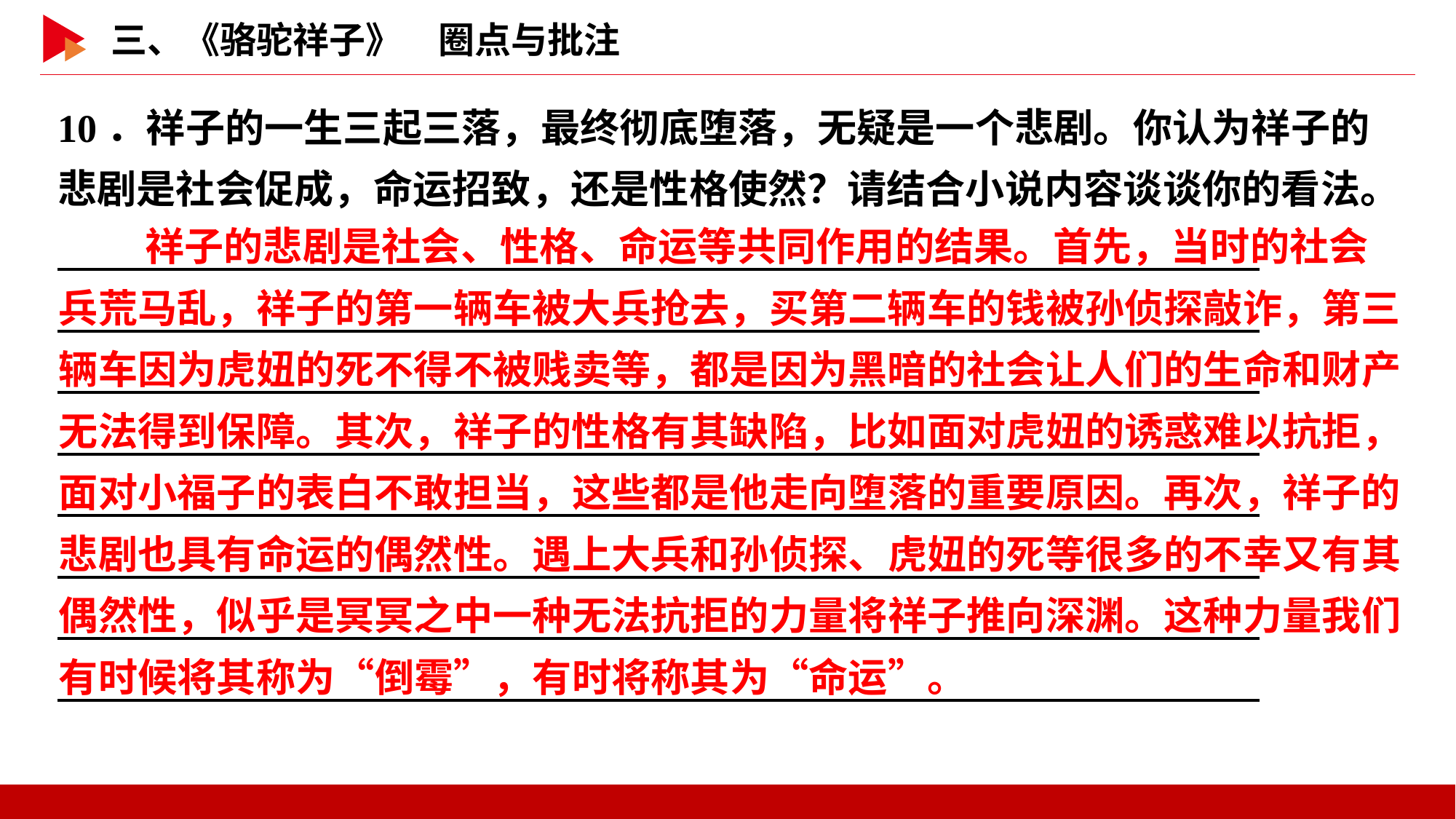

10．祥子的一生三起三落，最终彻底堕落，无疑是一个悲剧。你认为祥子的悲剧是社会促成，命运招致，还是性格使然？请结合小说内容谈谈你的看法。

祥子的悲剧是社会、性格、命运等共同作用的结果。首先，当时的社会兵荒马乱，祥子的第一辆车被大兵抢去，买第二辆车的钱被孙侦探敲诈，第三辆车因为虎妞的死不得不被贱卖等，都是因为黑暗的社会让人们的生命和财产无法得到保障。其次，祥子的性格有其缺陷，比如面对虎妞的诱惑难以抗拒，面对小福子的表白不敢担当，这些都是他走向堕落的重要原因。再次，祥子的悲剧也具有命运的偶然性。遇上大兵和孙侦探、虎妞的死等很多的不幸又有其偶然性，似乎是冥冥之中一种无法抗拒的力量将祥子推向深渊。这种力量我们有时候将其称为“倒霉”，有时将称其为“命运”。